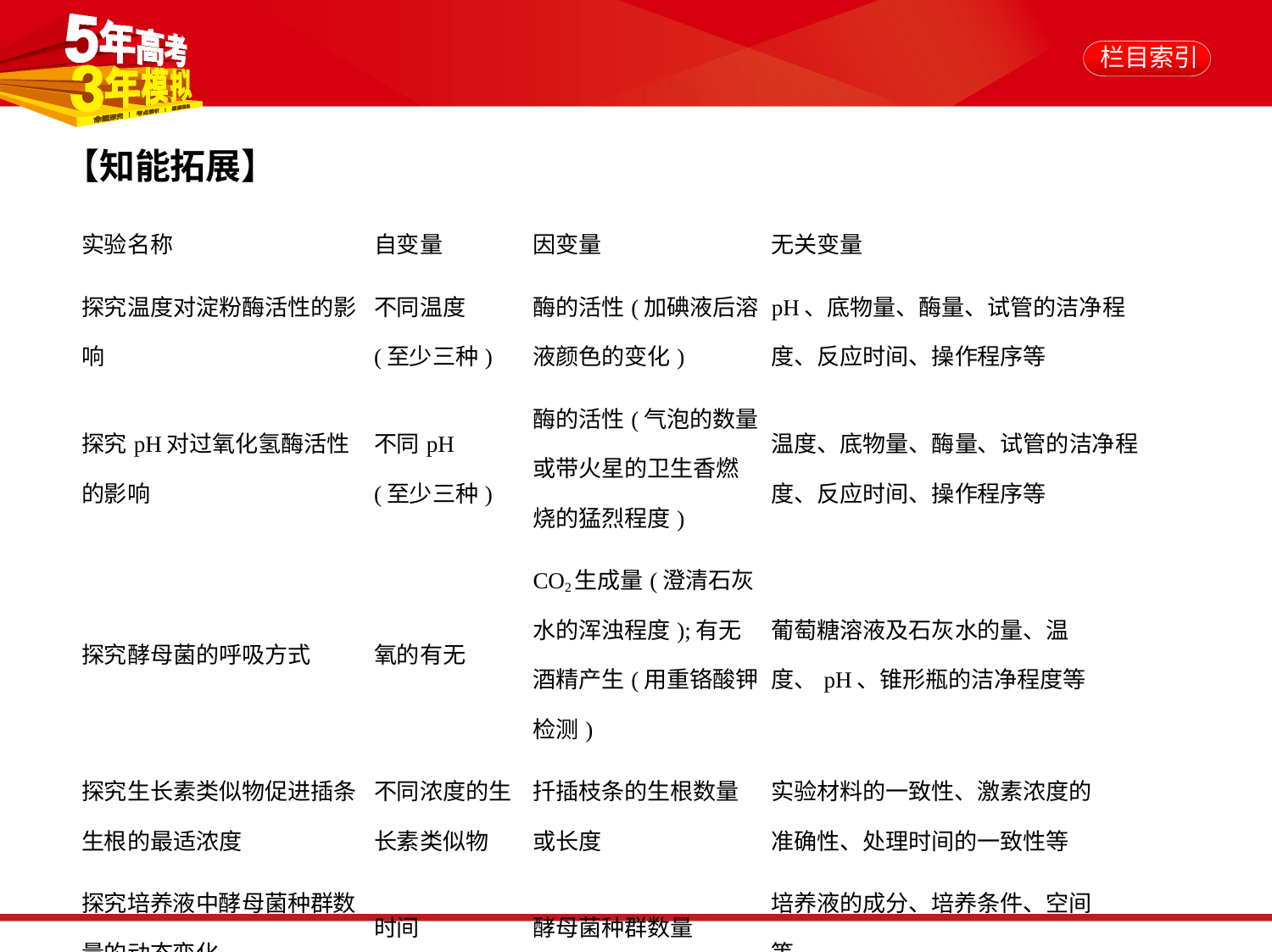

【知能拓展】
| 实验名称 | 自变量 | 因变量 | 无关变量 |
| --- | --- | --- | --- |
| 探究温度对淀粉酶活性的影响 | 不同温度 (至少三种) | 酶的活性(加碘液后溶液颜色的变化) | pH、底物量、酶量、试管的洁净程度、反应时间、操作程序等 |
| 探究pH对过氧化氢酶活性的影响 | 不同pH (至少三种) | 酶的活性(气泡的数量或带火星的卫生香燃烧的猛烈程度) | 温度、底物量、酶量、试管的洁净程度、反应时间、操作程序等 |
| 探究酵母菌的呼吸方式 | 氧的有无 | CO2生成量(澄清石灰水的浑浊程度);有无酒精产生(用重铬酸钾检测) | 葡萄糖溶液及石灰水的量、温度、pH、锥形瓶的洁净程度等 |
| 探究生长素类似物促进插条生根的最适浓度 | 不同浓度的生长素类似物 | 扦插枝条的生根数量或长度 | 实验材料的一致性、激素浓度的 准确性、处理时间的一致性等 |
| 探究培养液中酵母菌种群数量的动态变化 | 时间 | 酵母菌种群数量 | 培养液的成分、培养条件、空间 等 |